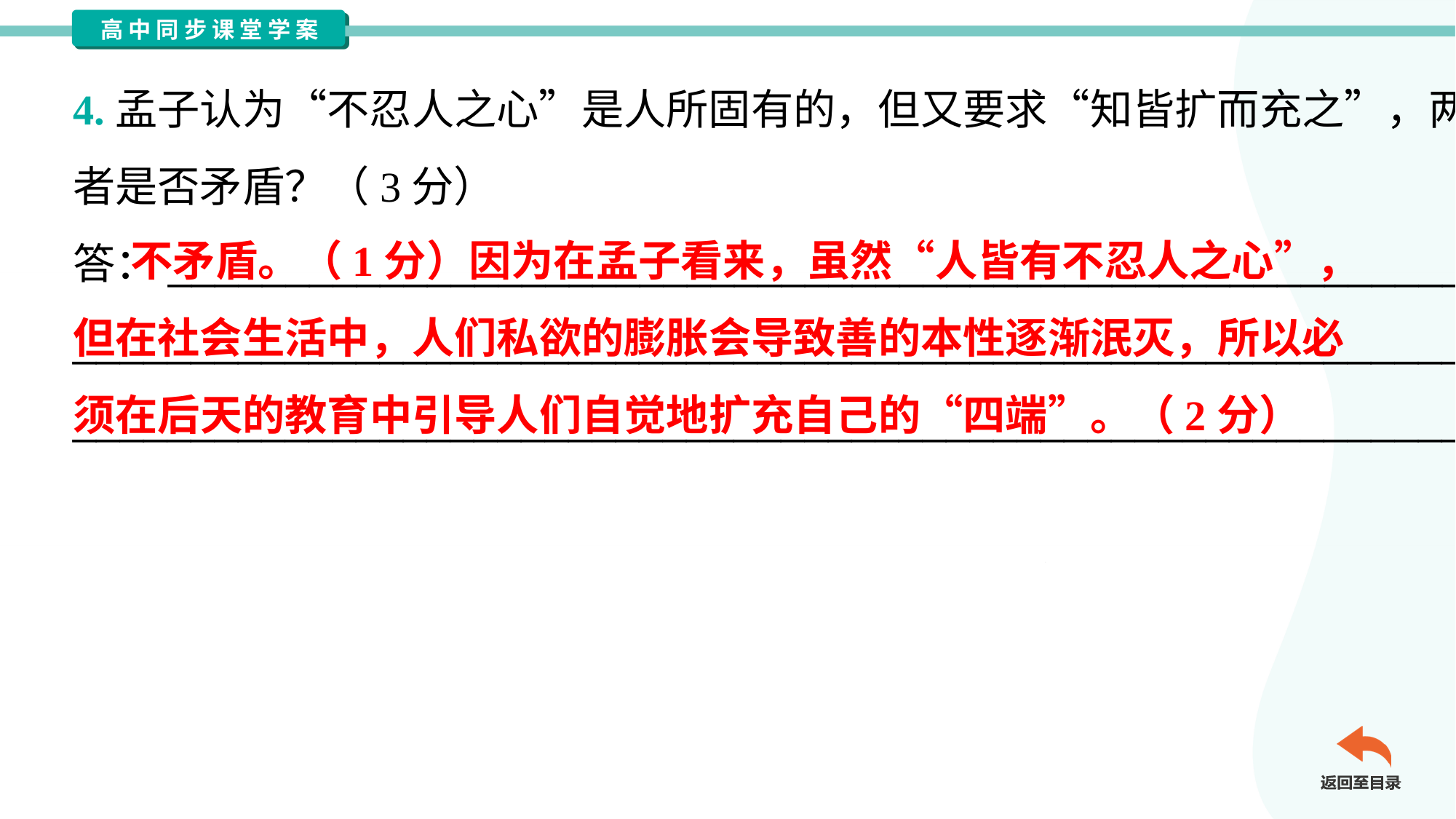

4.孟子认为“不忍人之心”是人所固有的，但又要求“知皆扩而充之”，两
者是否矛盾？（3分）
答：_________________________________________________________
_____________________________________________________________
_____________________________________________________________
     不矛盾。（1分）因为在孟子看来，虽然“人皆有不忍人之心”，
但在社会生活中，人们私欲的膨胀会导致善的本性逐渐泯灭，所以必
须在后天的教育中引导人们自觉地扩充自己的“四端”。（2分）